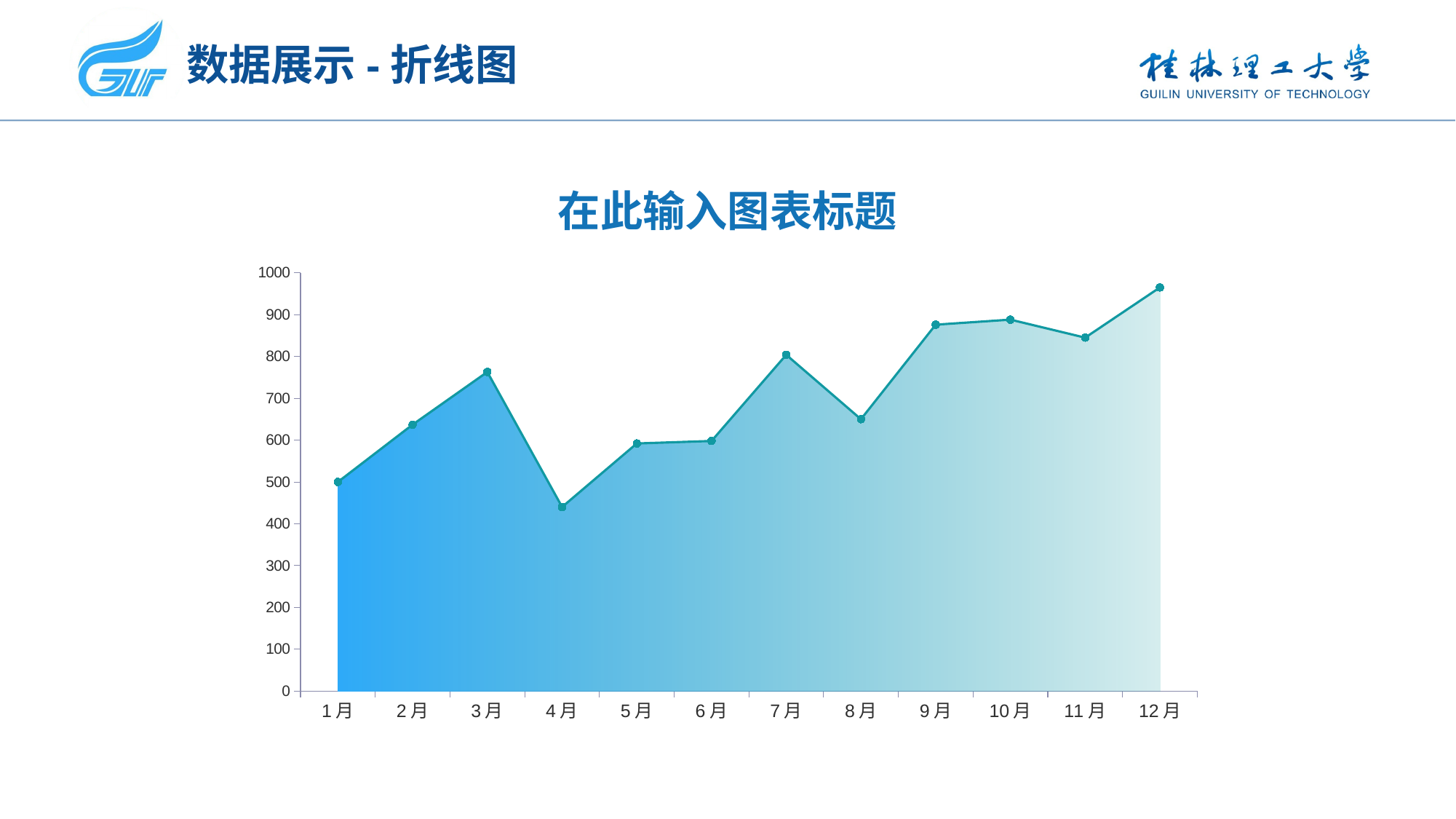

# 数据展示-折线图
在此输入图表标题

### Chart

| Category | 系列 2 | 系列 1 |
|---|---|---|
| 1月 | 500.0 | 500.0 |
| 2月 | 637.0 | 637.0 |
| 3月 | 763.0 | 763.0 |
| 4月 | 440.0 | 440.0 |
| 5月 | 592.0 | 592.0 |
| 6月 | 598.0 | 598.0 |
| 7月 | 804.0 | 804.0 |
| 8月 | 650.0 | 650.0 |
| 9月 | 876.0 | 876.0 |
| 10月 | 888.0 | 888.0 |
| 11月 | 845.0 | 845.0 |
| 12月 | 965.0 | 965.0 |